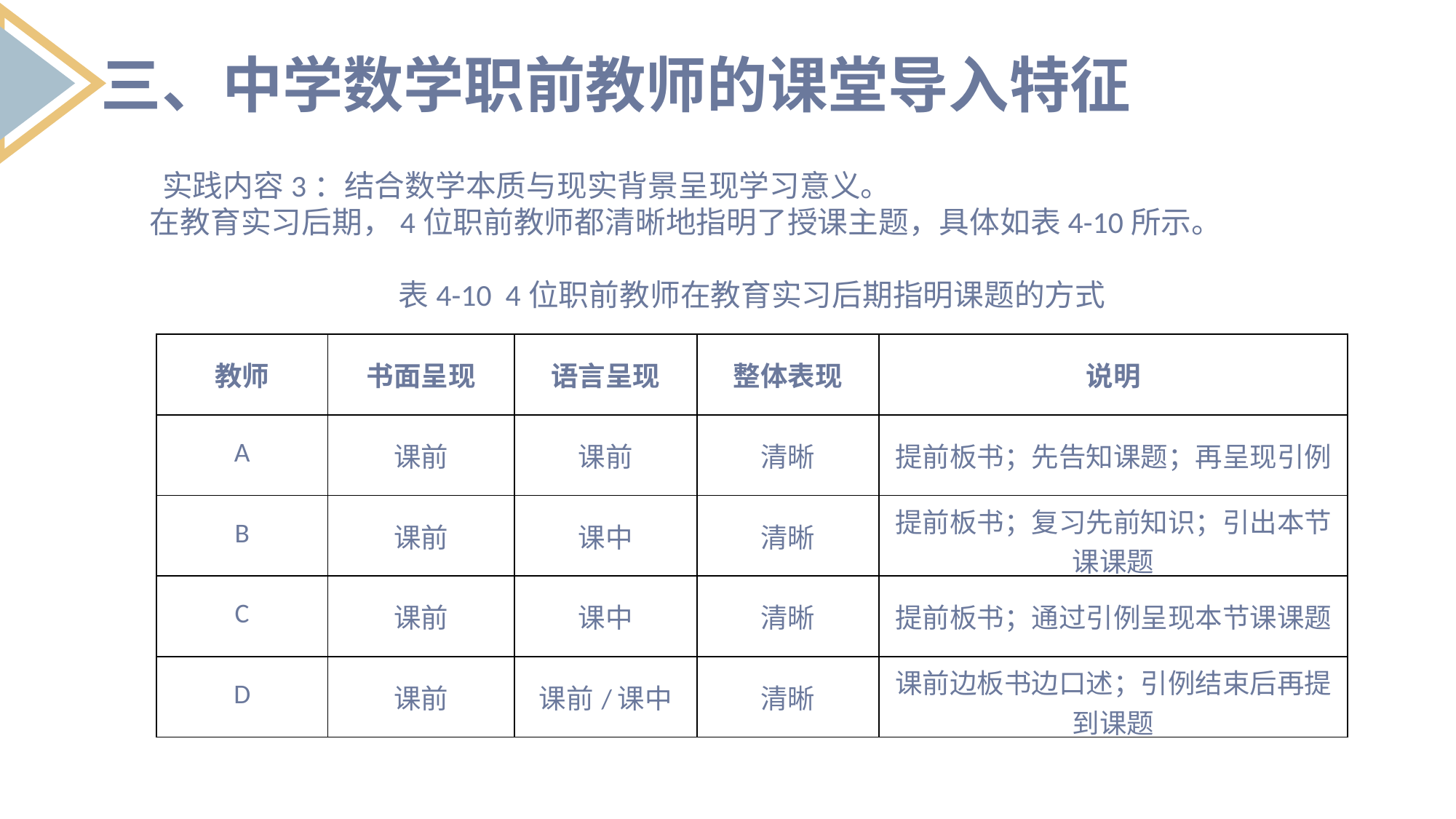

三、中学数学职前教师的课堂导入特征

 实践内容3：结合数学本质与现实背景呈现学习意义。
在教育实习后期，4位职前教师都清晰地指明了授课主题，具体如表4-10所示。

表4-10  4位职前教师在教育实习后期指明课题的方式
| 教师 | 书面呈现 | 语言呈现 | 整体表现 | 说明 |
| --- | --- | --- | --- | --- |
| A | 课前 | 课前 | 清晰 | 提前板书；先告知课题；再呈现引例 |
| B | 课前 | 课中 | 清晰 | 提前板书；复习先前知识；引出本节课课题 |
| C | 课前 | 课中 | 清晰 | 提前板书；通过引例呈现本节课课题 |
| D | 课前 | 课前/课中 | 清晰 | 课前边板书边口述；引例结束后再提到课题 |